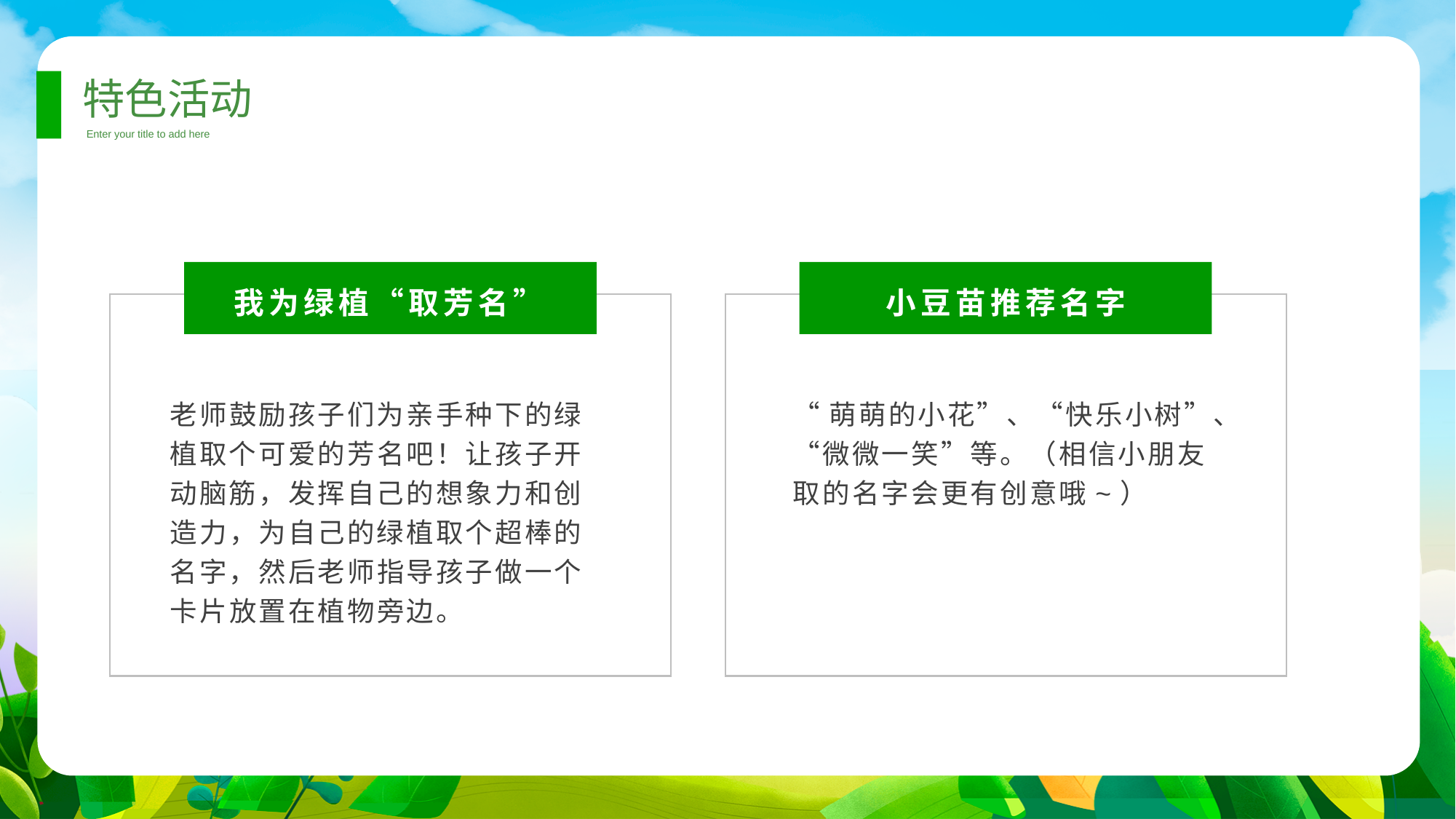

特色活动

Enter your title to add here

我为绿植“取芳名”
小豆苗推荐名字

“萌萌的小花”、“快乐小树”、“微微一笑”等。（相信小朋友取的名字会更有创意哦~）
老师鼓励孩子们为亲手种下的绿植取个可爱的芳名吧！让孩子开动脑筋，发挥自己的想象力和创造力，为自己的绿植取个超棒的名字，然后老师指导孩子做一个卡片放置在植物旁边。